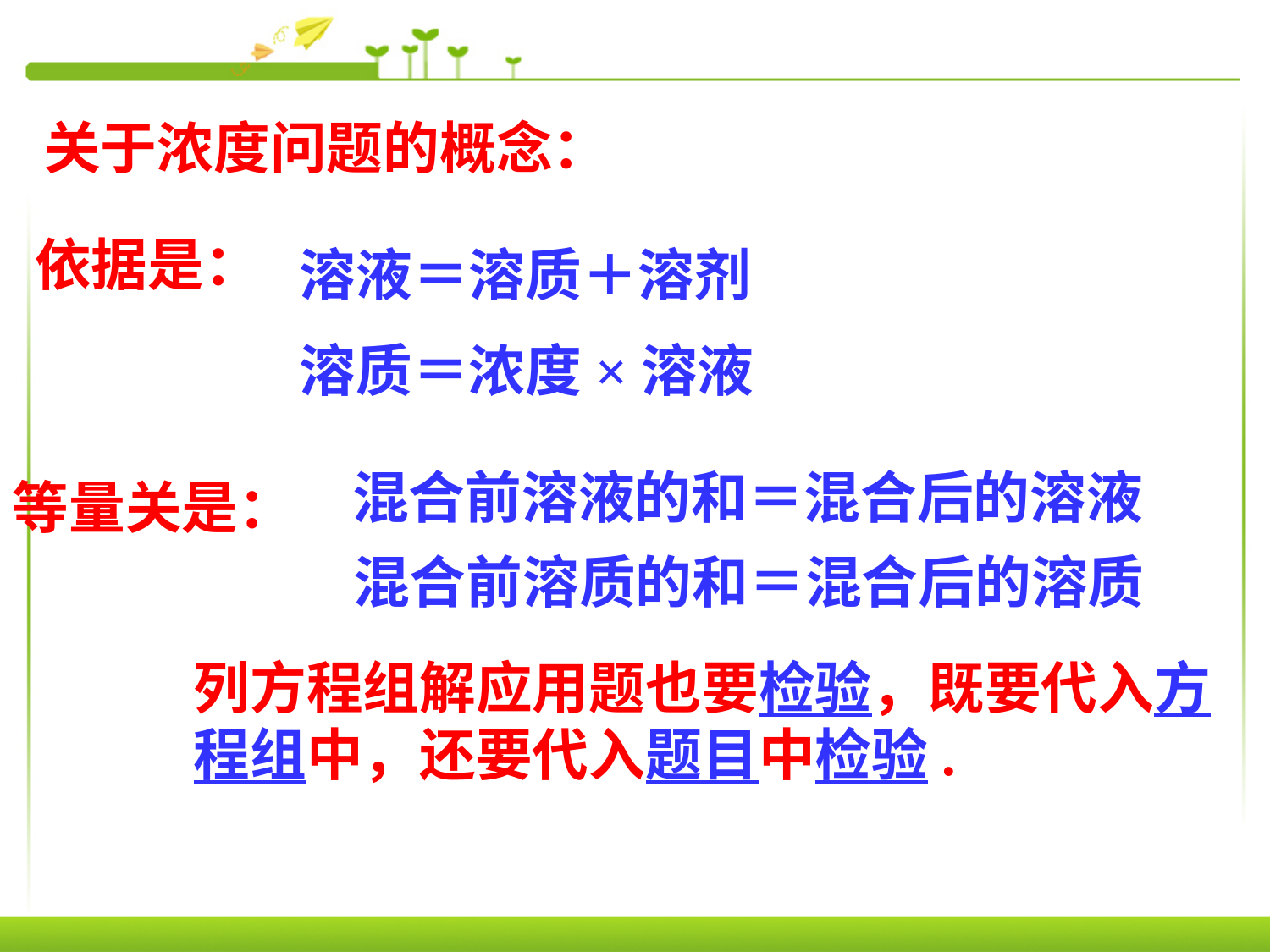

关于浓度问题的概念：
依据是：
溶液＝溶质＋溶剂
溶质＝浓度×溶液
混合前溶液的和＝混合后的溶液
等量关是：
混合前溶质的和＝混合后的溶质
列方程组解应用题也要检验，既要代入方程组中，还要代入题目中检验.